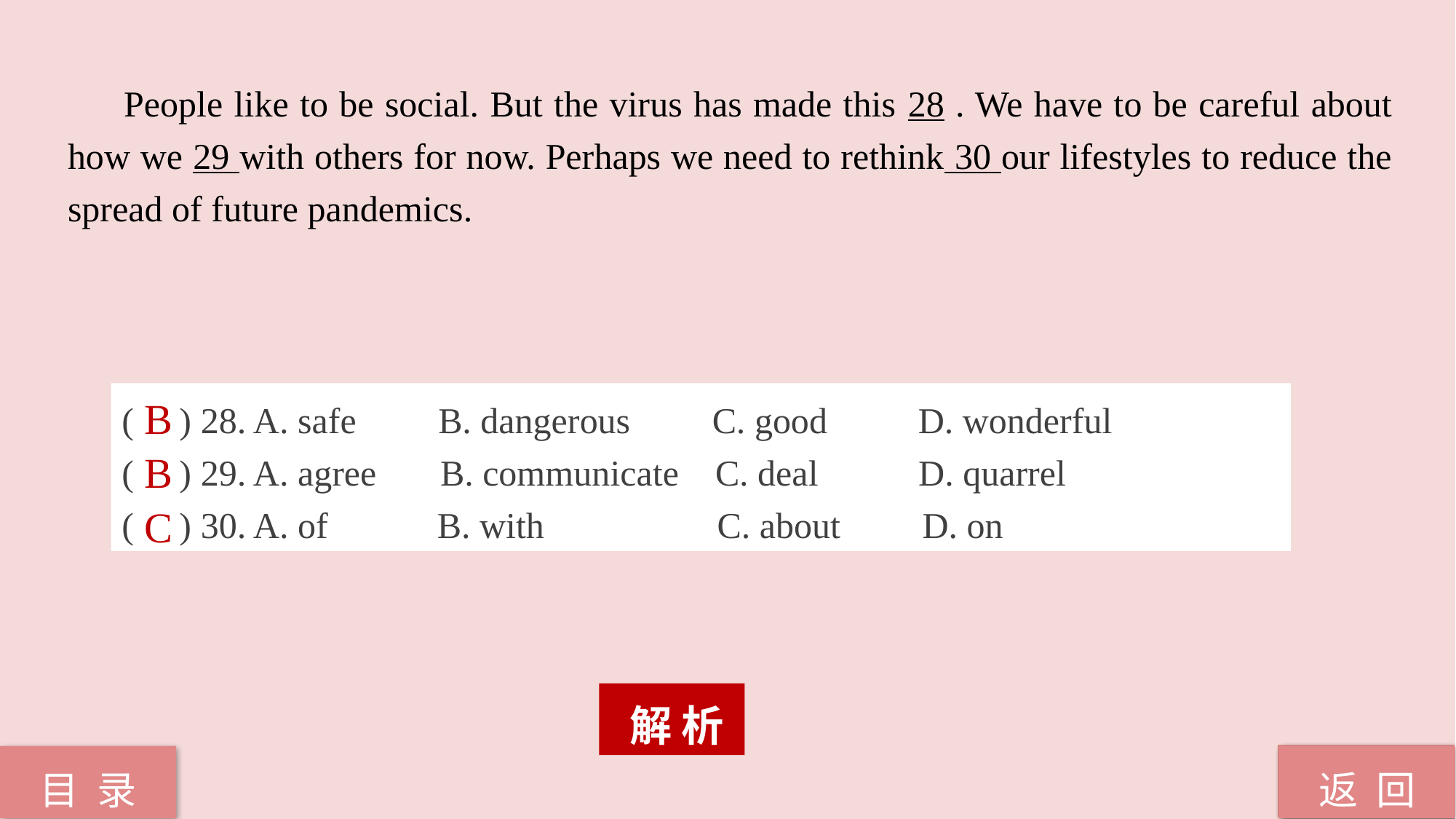

People like to be social. But the virus has made this 28 . We have to be careful about how we 29 with others for now. Perhaps we need to rethink 30 our lifestyles to reduce the spread of future pandemics.
(     ) 28. A. safe         B. dangerous         C. good          D. wonderful
(     ) 29. A. agree       B. communicate    C. deal           D. quarrel
(     ) 30. A. of            B. with                   C. about         D. on
B
B
C
 解 析
返  回